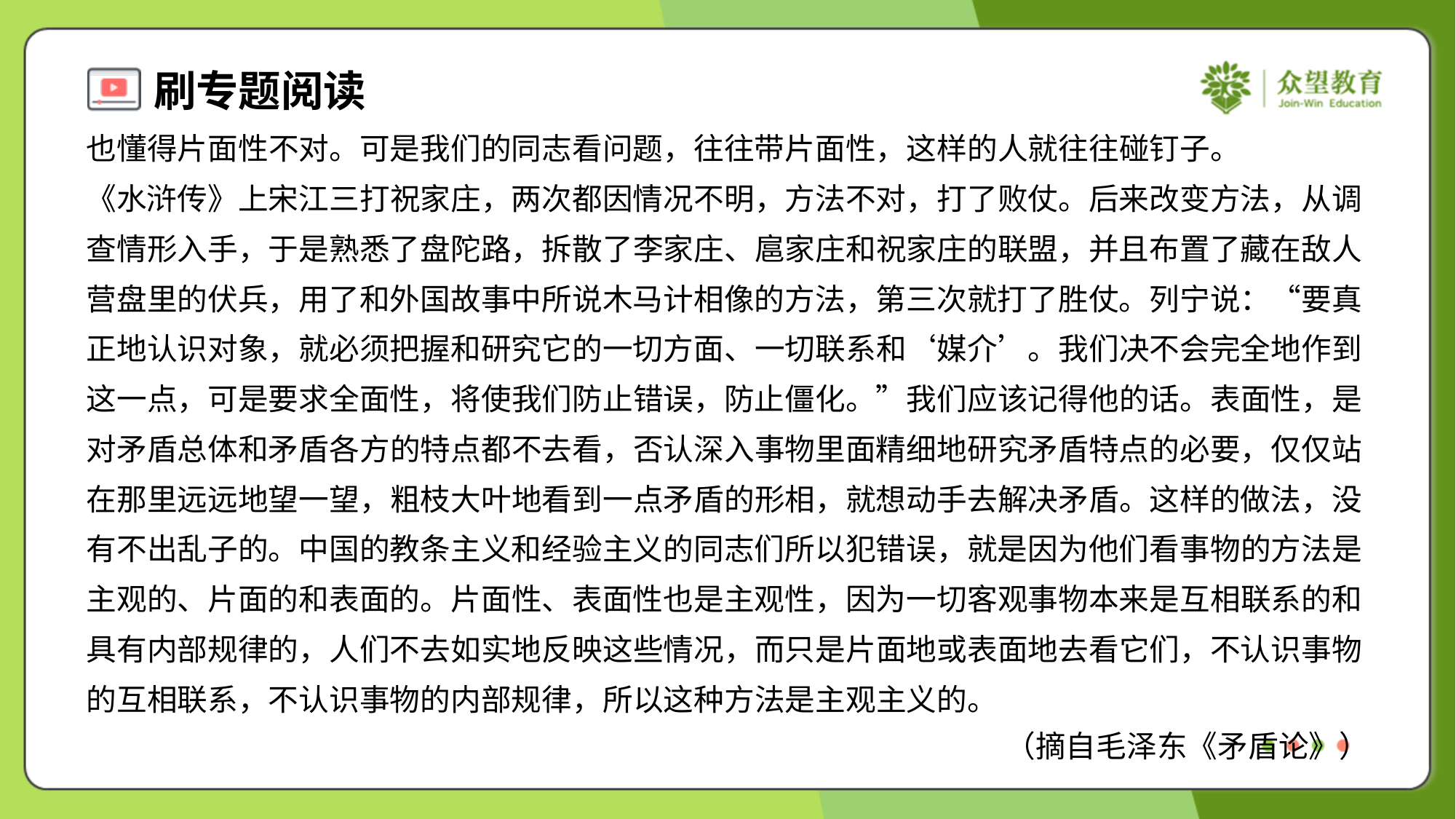

也懂得片面性不对。可是我们的同志看问题，往往带片面性，这样的人就往往碰钉子。
《水浒传》上宋江三打祝家庄，两次都因情况不明，方法不对，打了败仗。后来改变方法，从调
查情形入手，于是熟悉了盘陀路，拆散了李家庄、扈家庄和祝家庄的联盟，并且布置了藏在敌人
营盘里的伏兵，用了和外国故事中所说木马计相像的方法，第三次就打了胜仗。列宁说：“要真
正地认识对象，就必须把握和研究它的一切方面、一切联系和‘媒介’。我们决不会完全地作到
这一点，可是要求全面性，将使我们防止错误，防止僵化。”我们应该记得他的话。表面性，是
对矛盾总体和矛盾各方的特点都不去看，否认深入事物里面精细地研究矛盾特点的必要，仅仅站
在那里远远地望一望，粗枝大叶地看到一点矛盾的形相，就想动手去解决矛盾。这样的做法，没
有不出乱子的。中国的教条主义和经验主义的同志们所以犯错误，就是因为他们看事物的方法是
主观的、片面的和表面的。片面性、表面性也是主观性，因为一切客观事物本来是互相联系的和
具有内部规律的，人们不去如实地反映这些情况，而只是片面地或表面地去看它们，不认识事物
的互相联系，不认识事物的内部规律，所以这种方法是主观主义的。
（摘自毛泽东《矛盾论》）